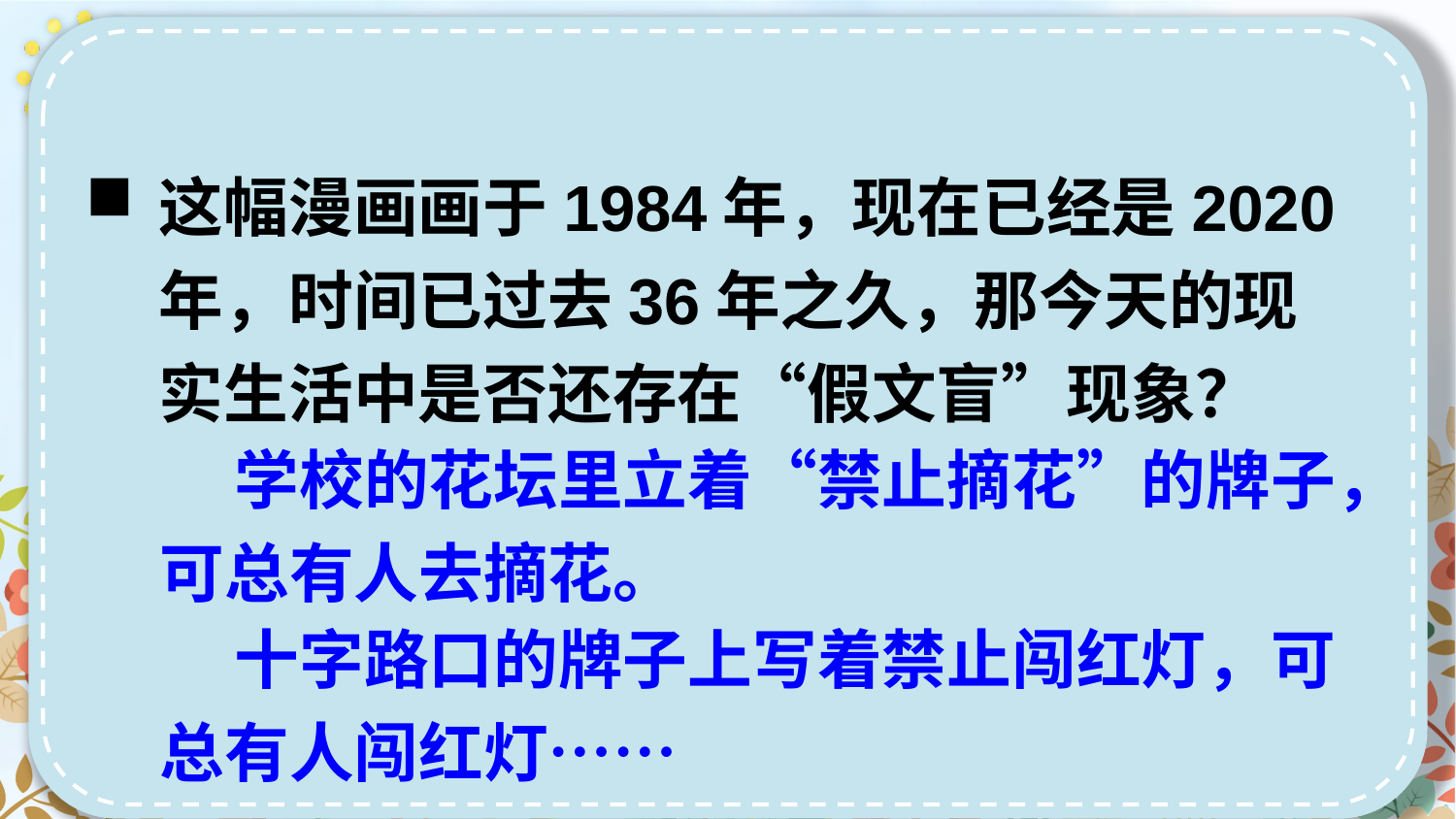

这幅漫画画于1984年，现在已经是2020年，时间已过去36年之久，那今天的现实生活中是否还存在“假文盲”现象？
    学校的花坛里立着“禁止摘花”的牌子，可总有人去摘花。
    十字路口的牌子上写着禁止闯红灯，可总有人闯红灯……